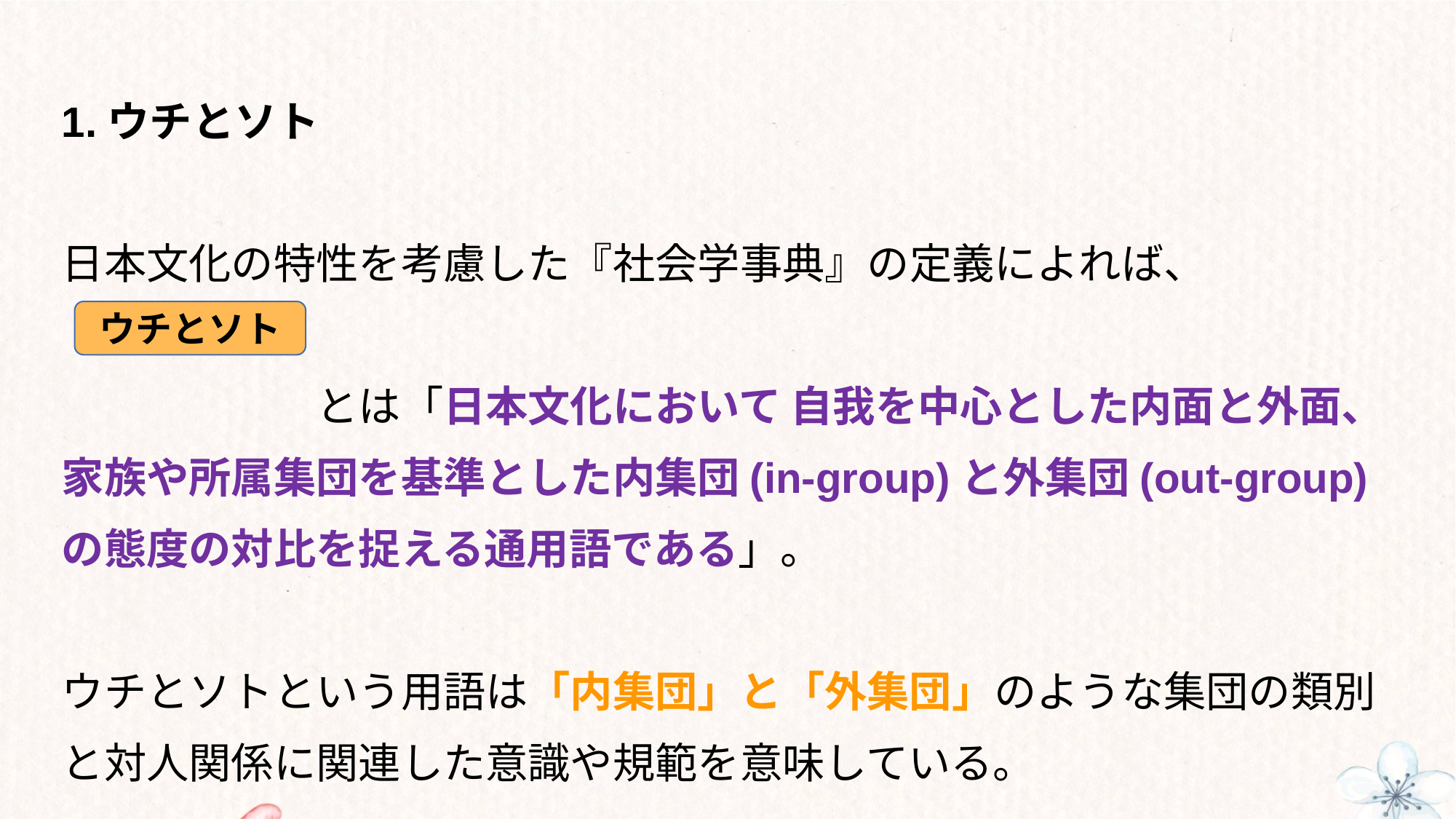

1.ウチとソト

日本文化の特性を考慮した『社会学事典』の定義によれば、
　　　　　　とは「日本文化において 自我を中心とした内面と外面、家族や所属集団を基準とした内集団(in-group)と外集団(out-group)の態度の対比を捉える通用語である」。

ウチとソトという用語は「内集団」と「外集団」のような集団の類別と対人関係に関連した意識や規範を意味している。
ウチとソト